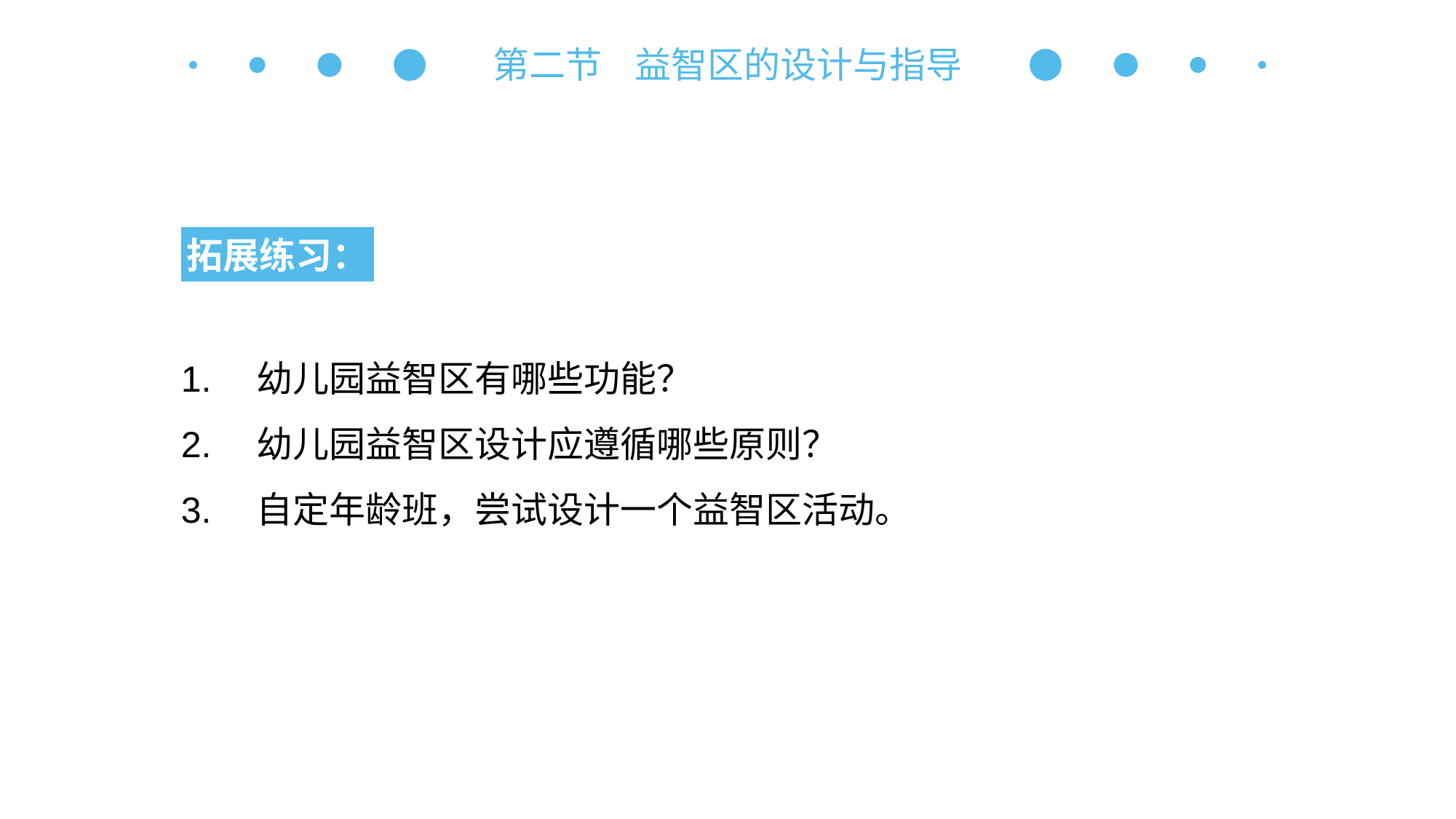

第二节    益智区的设计与指导

拓展练习：
1.　幼儿园益智区有哪些功能？
2.　幼儿园益智区设计应遵循哪些原则？
3.　自定年龄班，尝试设计一个益智区活动。